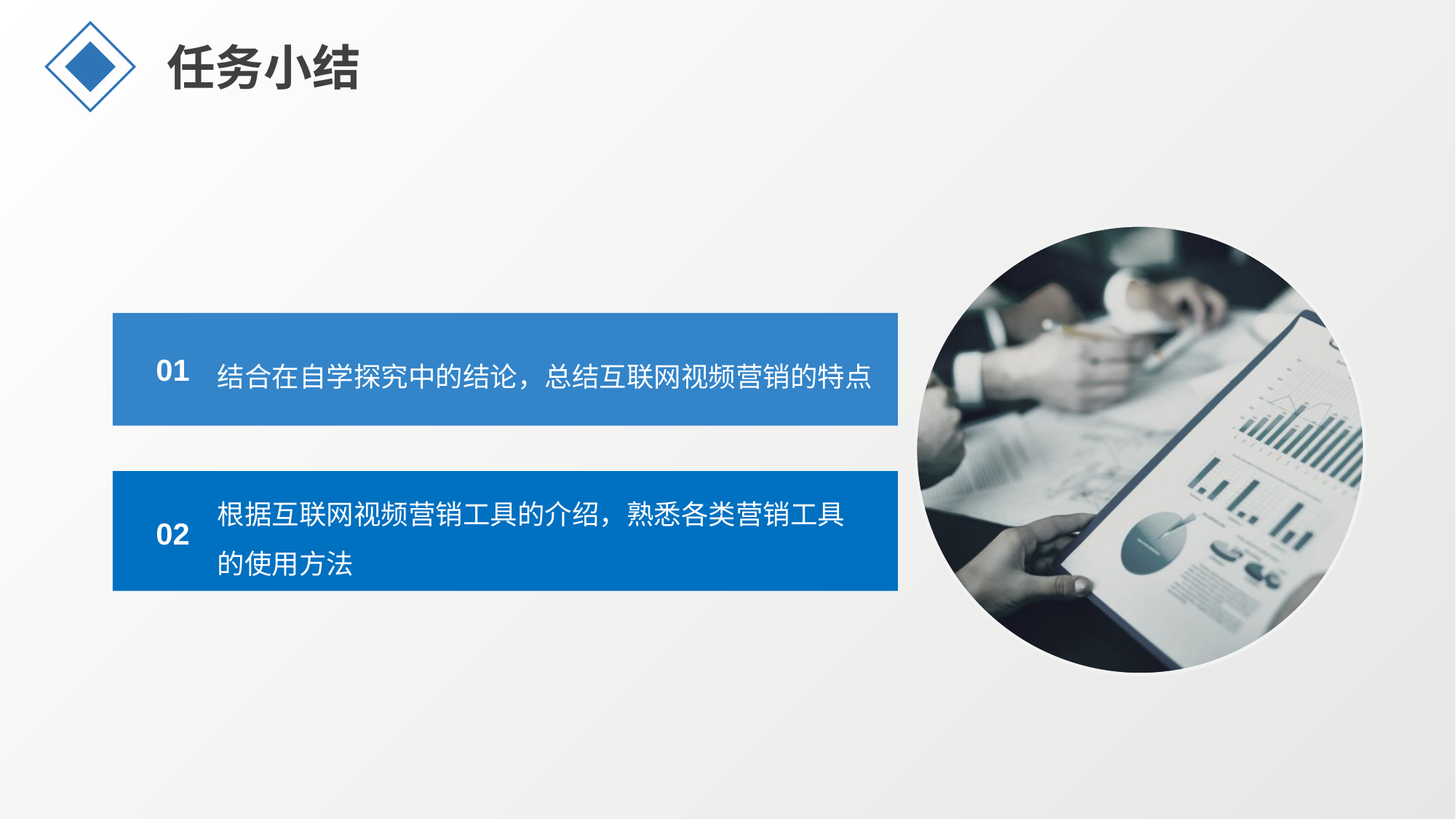

任务小结

结合在自学探究中的结论，总结互联网视频营销的特点
01

根据互联网视频营销工具的介绍，熟悉各类营销工具的使用方法
02